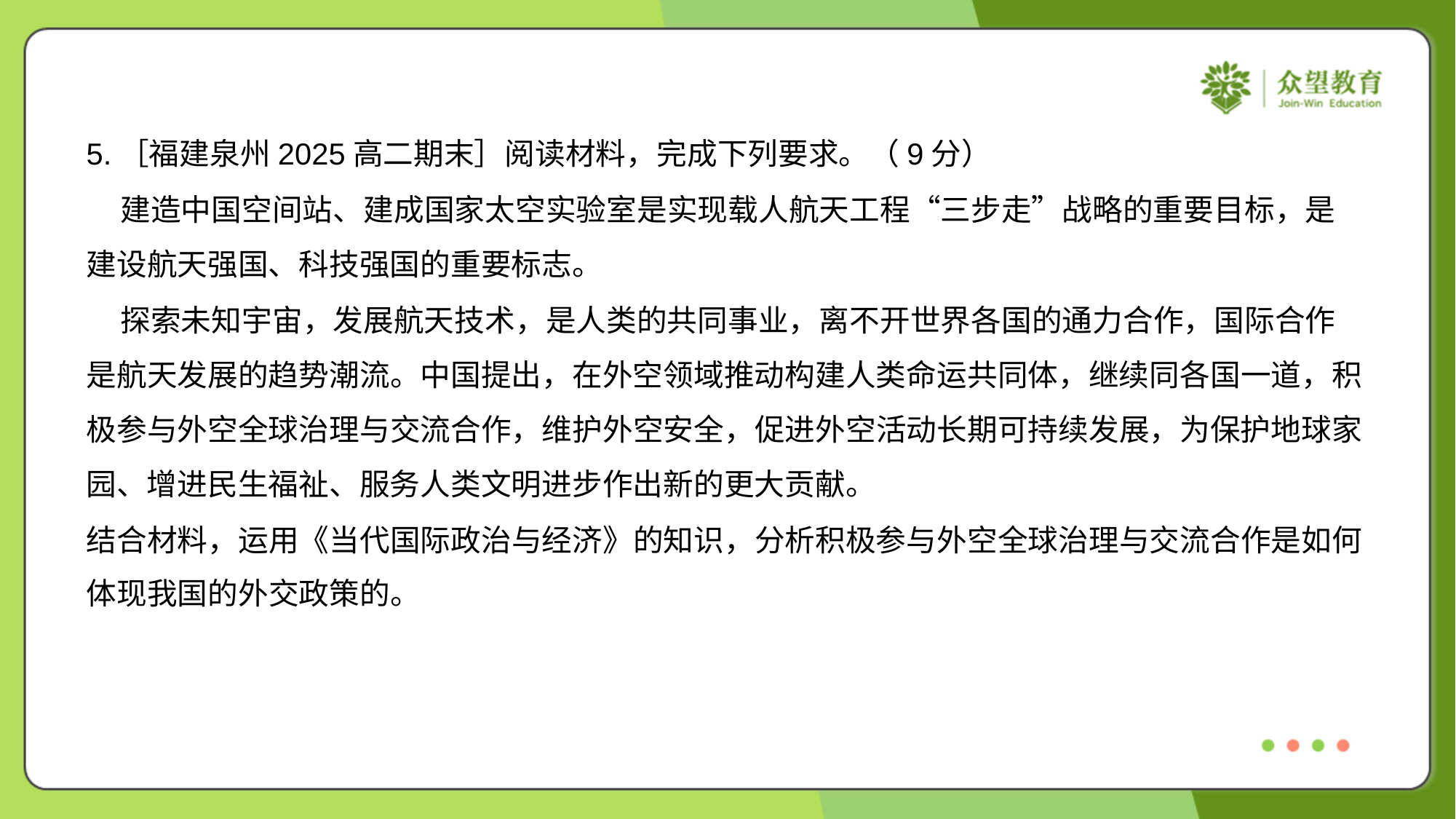

5.［福建泉州2025高二期末］阅读材料，完成下列要求。（9分）
    建造中国空间站、建成国家太空实验室是实现载人航天工程“三步走”战略的重要目标，是
建设航天强国、科技强国的重要标志。
    探索未知宇宙，发展航天技术，是人类的共同事业，离不开世界各国的通力合作，国际合作
是航天发展的趋势潮流。中国提出，在外空领域推动构建人类命运共同体，继续同各国一道，积
极参与外空全球治理与交流合作，维护外空安全，促进外空活动长期可持续发展，为保护地球家
园、增进民生福祉、服务人类文明进步作出新的更大贡献。
结合材料，运用《当代国际政治与经济》的知识，分析积极参与外空全球治理与交流合作是如何
体现我国的外交政策的。